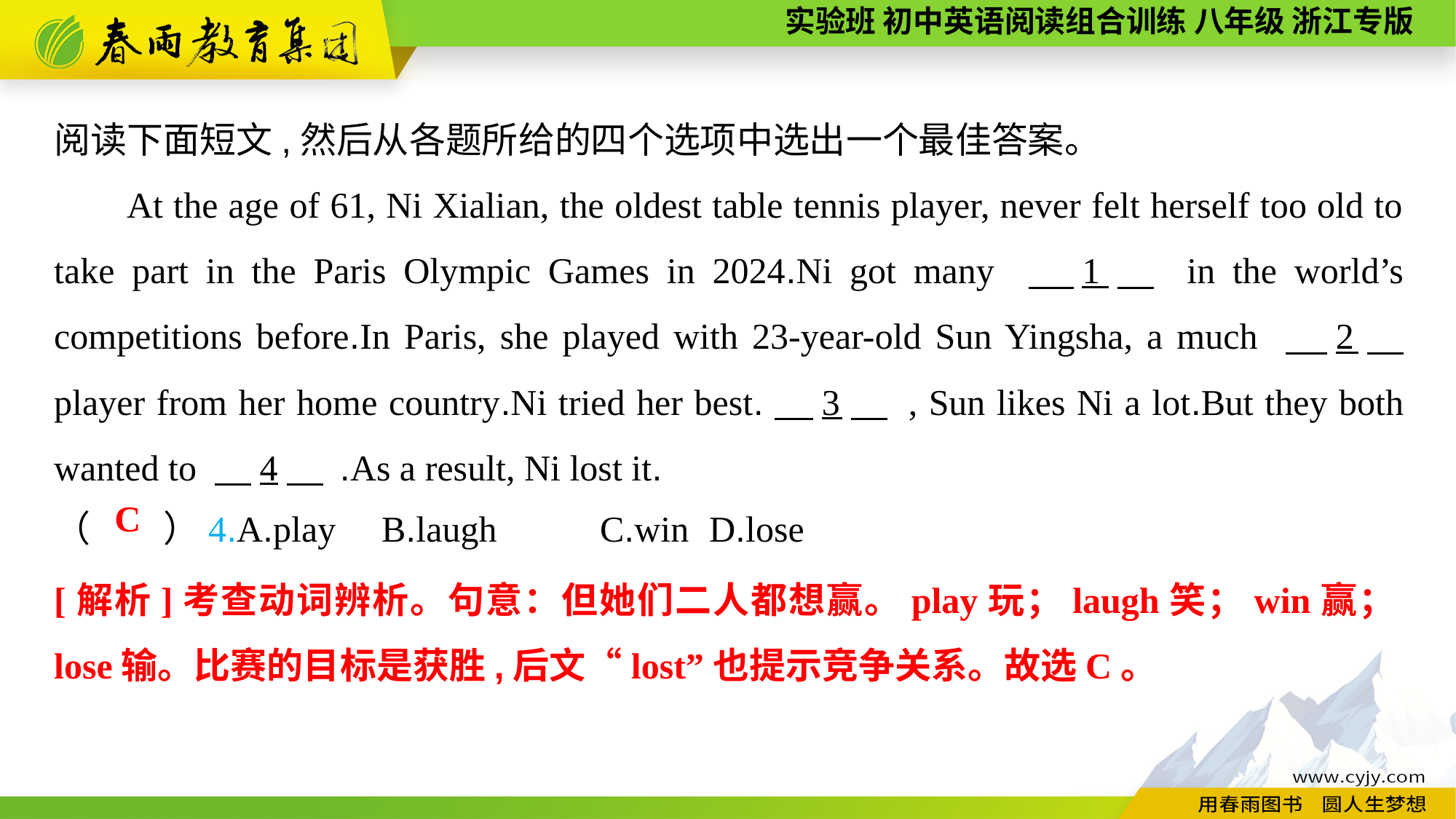

阅读下面短文,然后从各题所给的四个选项中选出一个最佳答案。
At the age of 61, Ni Xialian, the oldest table tennis player, never felt herself too old to take part in the Paris Olympic Games in 2024.Ni got many 　1　 in the world’s competitions before.In Paris, she played with 23-year-old Sun Yingsha, a much 　2　 player from her home country.Ni tried her best.　3　 , Sun likes Ni a lot.But they both wanted to 　4　 .As a result, Ni lost it.
（　　）4.A.play	B.laugh	C.win	D.lose
C
[解析]考查动词辨析。句意：但她们二人都想赢。play玩；laugh笑；win赢；lose输。比赛的目标是获胜,后文“lost”也提示竞争关系。故选C。